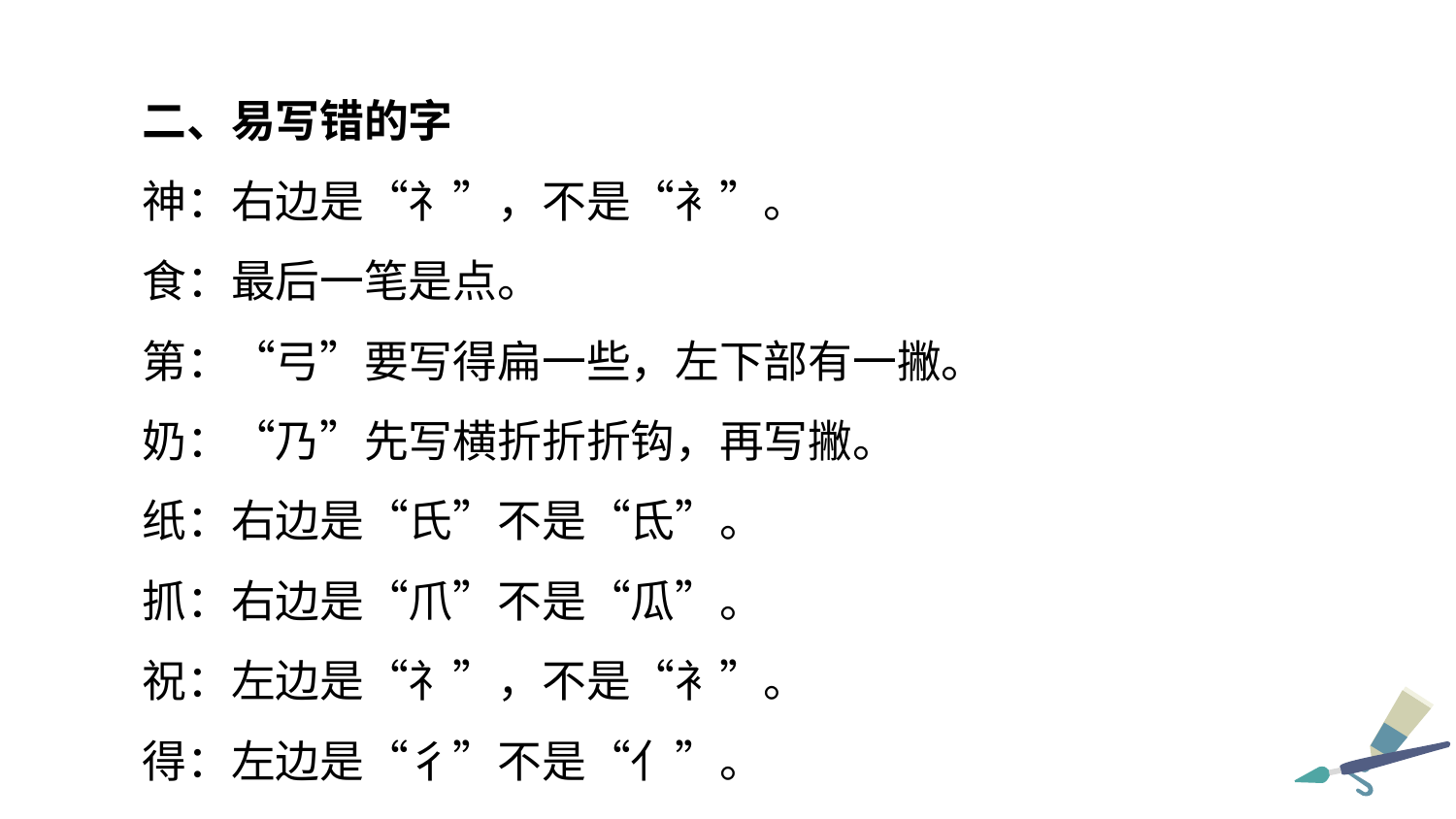

二、易写错的字
神：右边是“礻”，不是“衤”。
食：最后一笔是点。
第：“弓”要写得扁一些，左下部有一撇。
奶：“乃”先写横折折折钩，再写撇。
纸：右边是“氏”不是“氐”。
抓：右边是“爪”不是“瓜”。
祝：左边是“礻”，不是“衤”。
得：左边是“彳”不是“亻”。